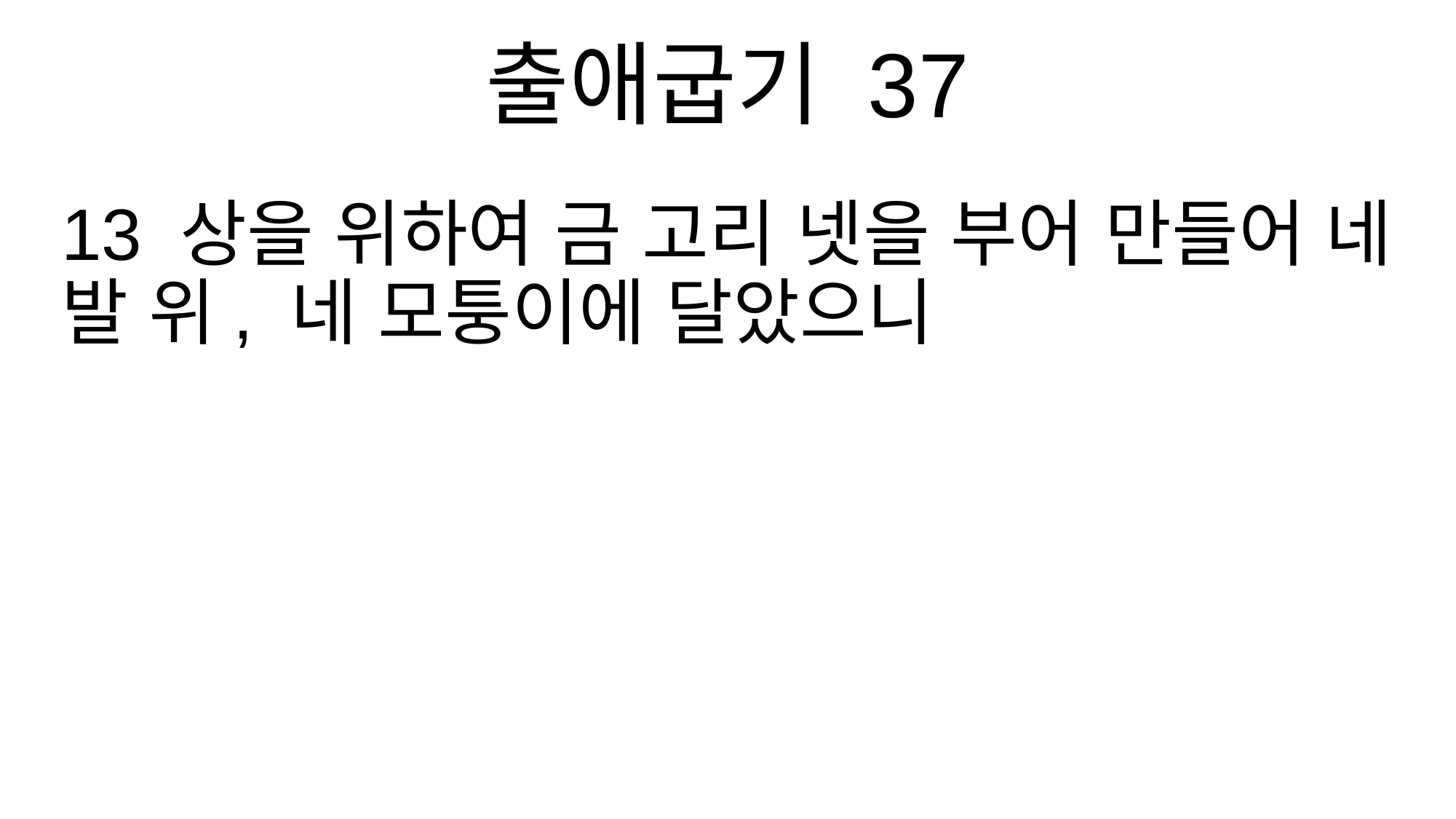

출애굽기 37
13 상을 위하여 금 고리 넷을 부어 만들어 네 발 위, 네 모퉁이에 달았으니